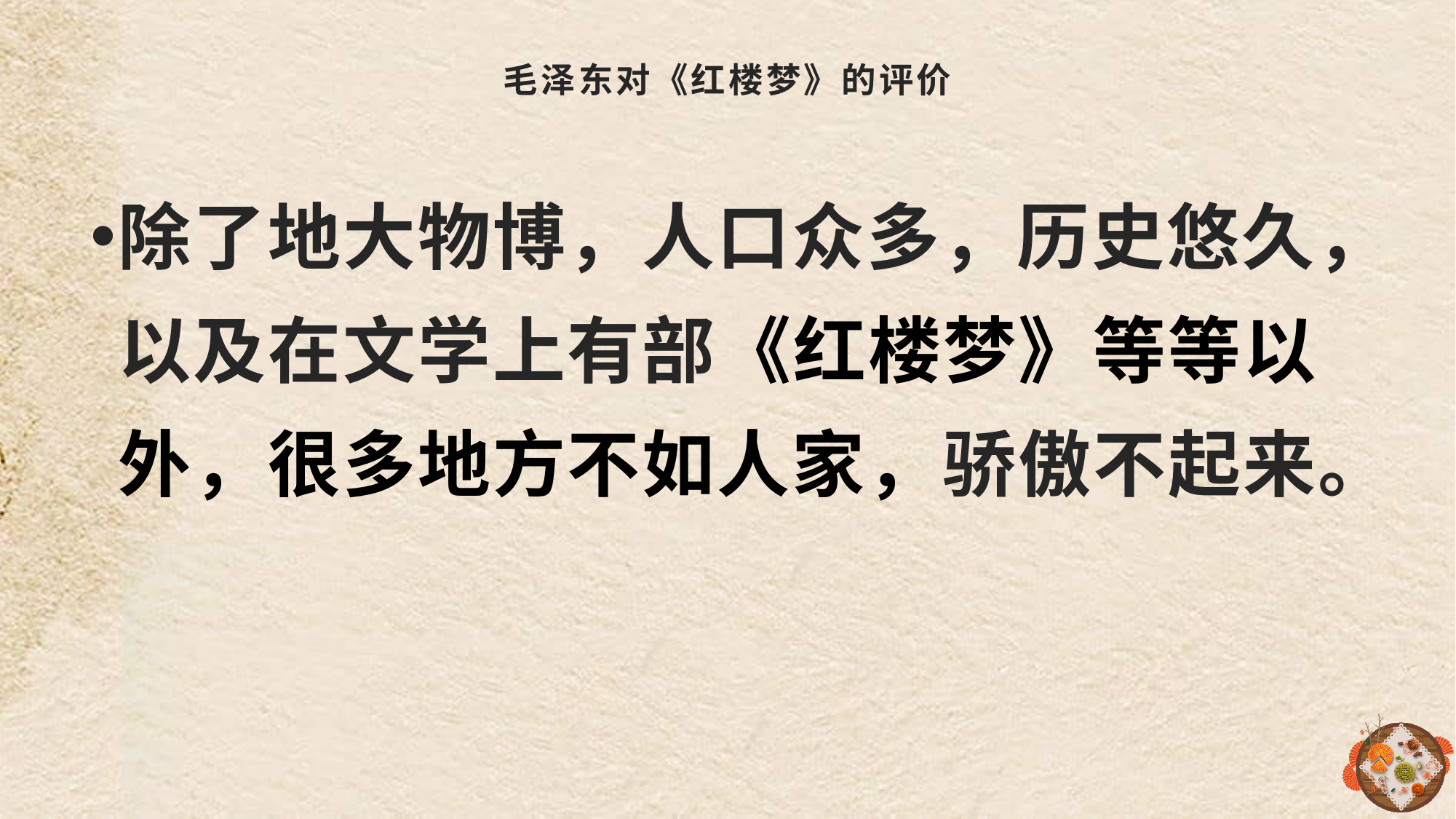

# 毛泽东对《红楼梦》的评价
除了地大物博，人口众多，历史悠久，以及在文学上有部《红楼梦》等等以外，很多地方不如人家，骄傲不起来。